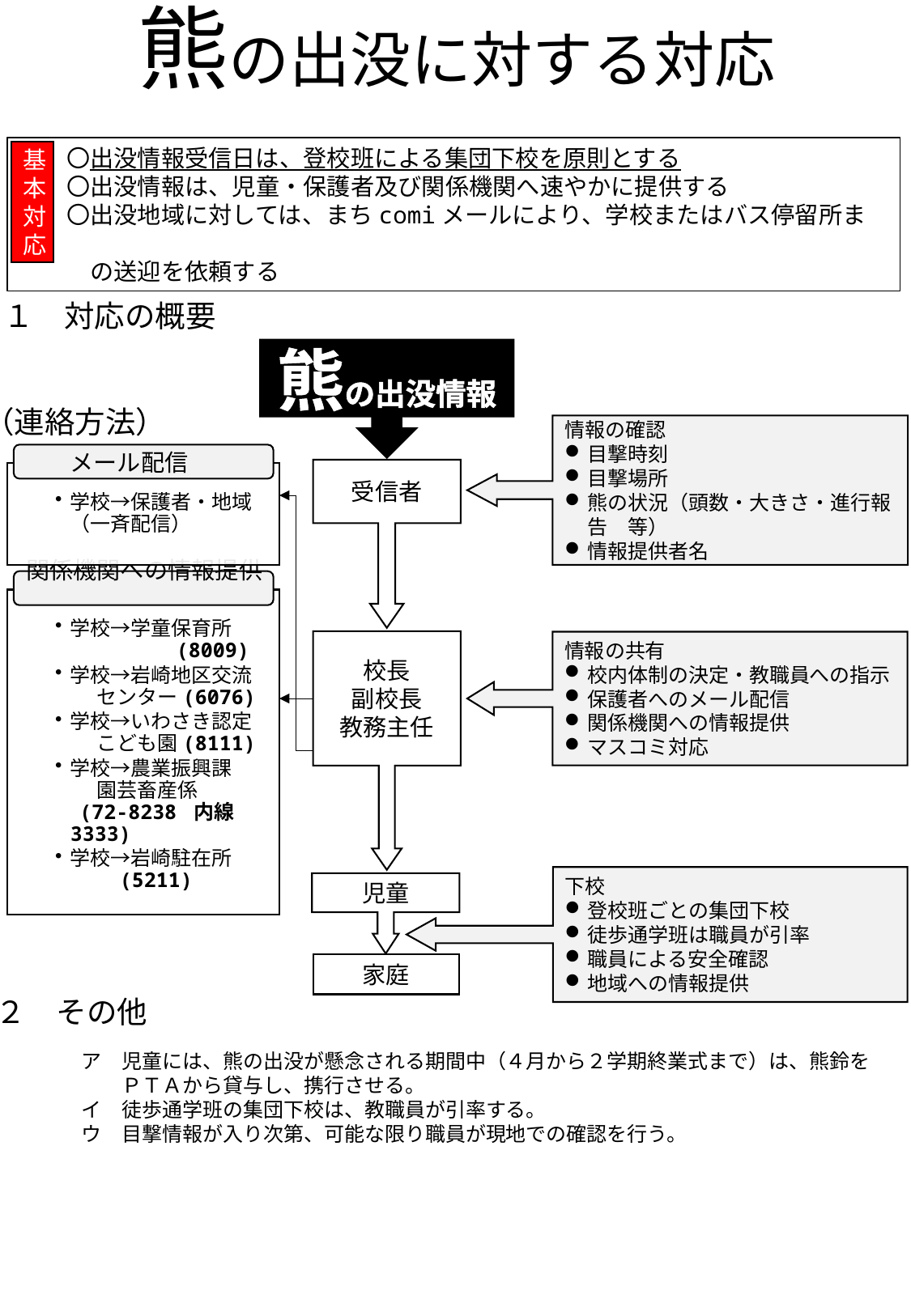

熊の出没に対する対応
　　〇出没情報受信日は、登校班による集団下校を原則とする
　　〇出没情報は、児童・保護者及び関係機関へ速やかに提供する
　　〇出没地域に対しては、まちcomiメールにより、学校またはバス停留所まで
　　　の送迎を依頼する
基本対応
学校→保護者・地域（一斉配信）
メール配信
１　対応の概要
熊の出没情報
（連絡方法）
情報の確認
目撃時刻
目撃場所
熊の状況（頭数・大きさ・進行報告　等）
情報提供者名
受信者
学校→学童保育所
　　　　　(8009)
学校→岩崎地区交流
      センター(6076)
学校→いわさき認定
      こども園(8111)
学校→農業振興課
      園芸畜産係
 (72-8238 内線 3333)
学校→岩崎駐在所
          (5211)
関係機関への情報提供
校長
副校長
教務主任
情報の共有
校内体制の決定・教職員への指示
保護者へのメール配信
関係機関への情報提供
マスコミ対応
下校
登校班ごとの集団下校
徒歩通学班は職員が引率
職員による安全確認
地域への情報提供
児童
家庭
２　その他
ア　児童には、熊の出没が懸念される期間中（４月から２学期終業式まで）は、熊鈴を
　　ＰＴＡから貸与し、携行させる。
イ　徒歩通学班の集団下校は、教職員が引率する。
ウ　目撃情報が入り次第、可能な限り職員が現地での確認を行う。